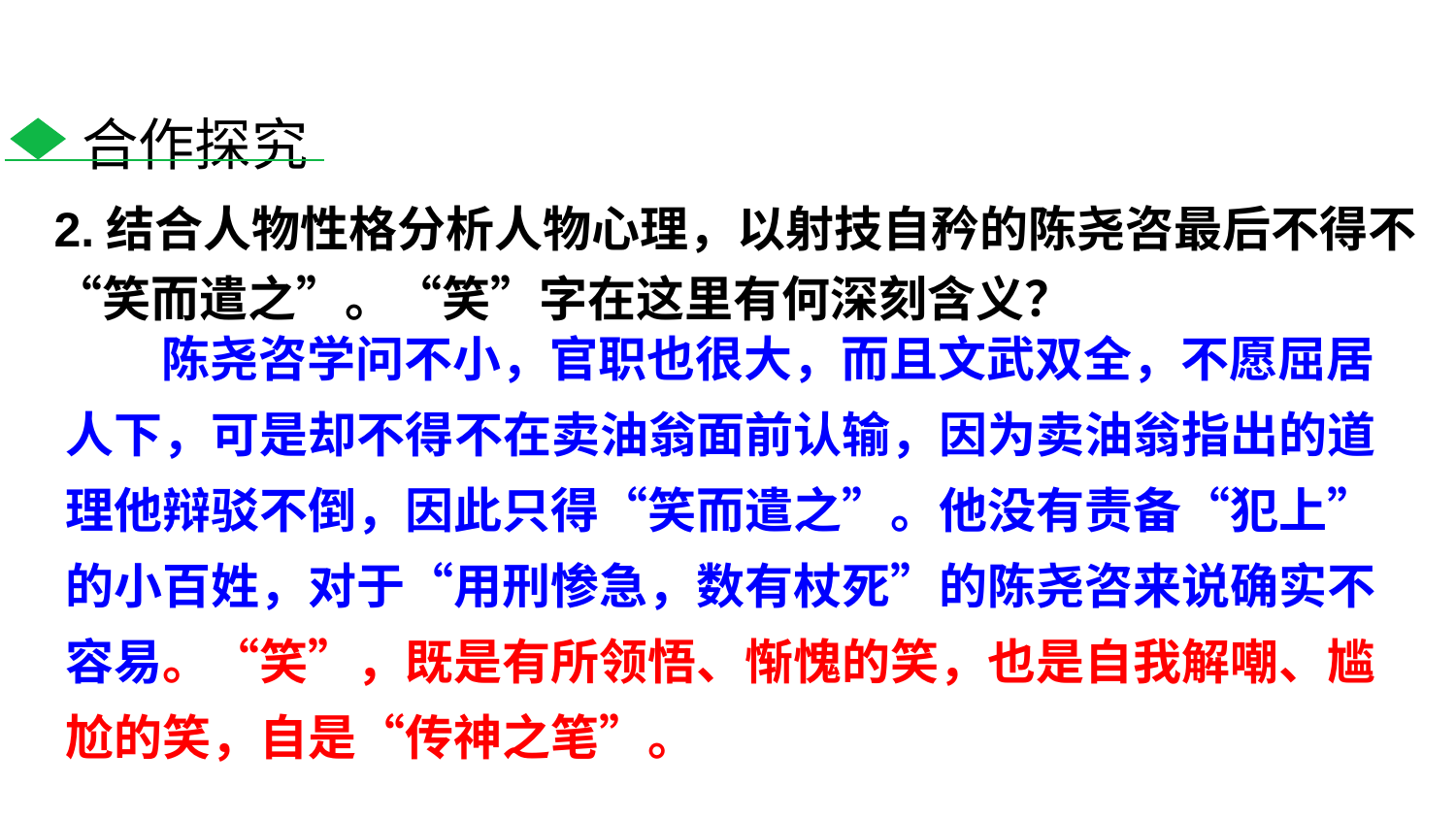

合作探究

2.结合人物性格分析人物心理，以射技自矜的陈尧咨最后不得不“笑而遣之”。“笑”字在这里有何深刻含义？
 陈尧咨学问不小，官职也很大，而且文武双全，不愿屈居人下，可是却不得不在卖油翁面前认输，因为卖油翁指出的道理他辩驳不倒，因此只得“笑而遣之”。他没有责备“犯上”的小百姓，对于“用刑惨急，数有杖死”的陈尧咨来说确实不容易。“笑”，既是有所领悟、惭愧的笑，也是自我解嘲、尴尬的笑，自是“传神之笔”。